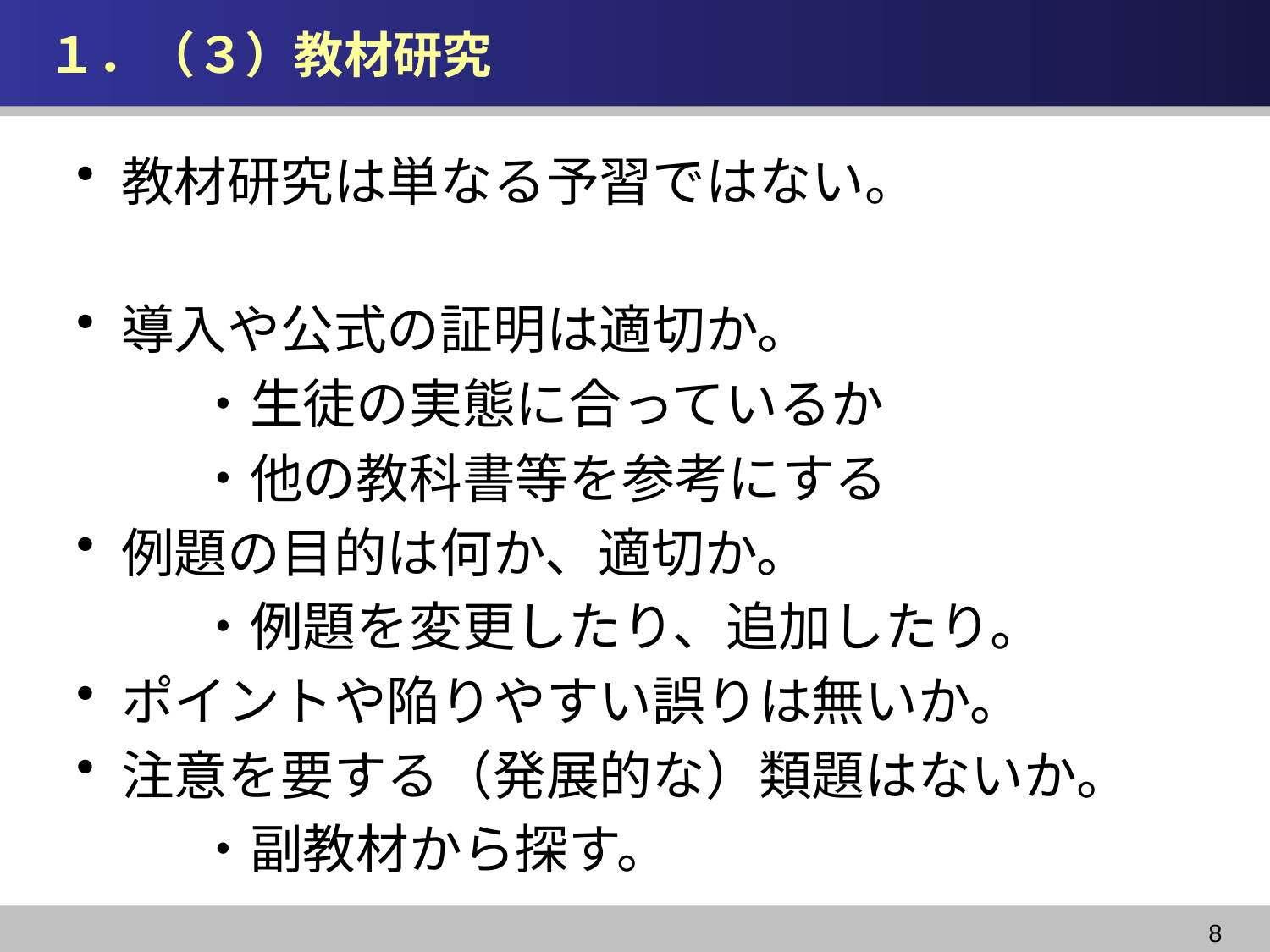

# １．（３）教材研究
教材研究は単なる予習ではない。

導入や公式の証明は適切か。
　　・生徒の実態に合っているか
　　・他の教科書等を参考にする
例題の目的は何か、適切か。
　　・例題を変更したり、追加したり。
ポイントや陥りやすい誤りは無いか。
注意を要する（発展的な）類題はないか。
　　・副教材から探す。

8